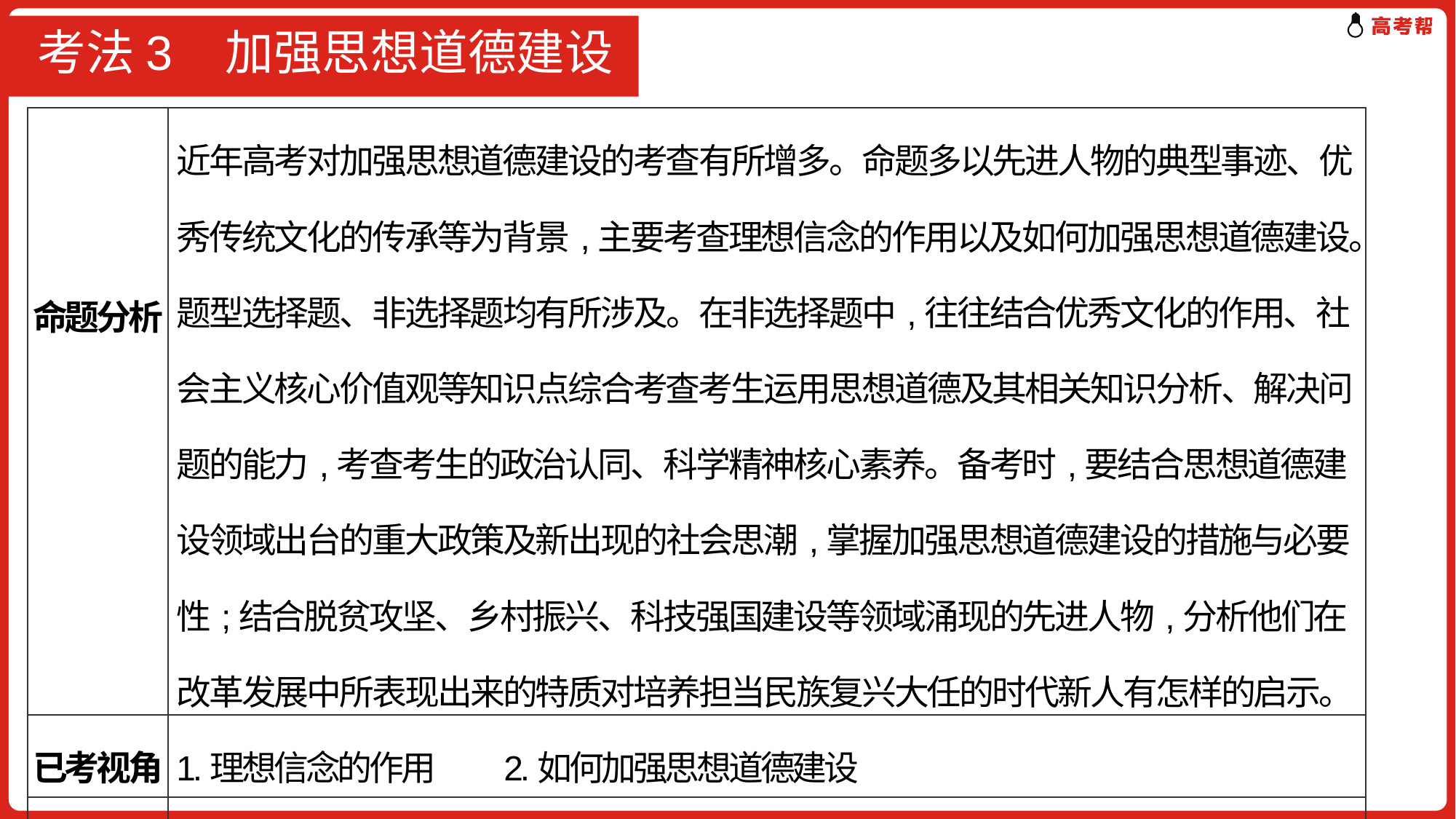

# 考法3   加强思想道德建设
| 命题分析 | 近年高考对加强思想道德建设的考查有所增多。命题多以先进人物的典型事迹、优秀传统文化的传承等为背景,主要考查理想信念的作用以及如何加强思想道德建设。题型选择题、非选择题均有所涉及。在非选择题中,往往结合优秀文化的作用、社会主义核心价值观等知识点综合考查考生运用思想道德及其相关知识分析、解决问题的能力,考查考生的政治认同、科学精神核心素养。备考时,要结合思想道德建设领域出台的重大政策及新出现的社会思潮,掌握加强思想道德建设的措施与必要性;结合脱贫攻坚、乡村振兴、科技强国建设等领域涌现的先进人物,分析他们在改革发展中所表现出来的特质对培养担当民族复兴大任的时代新人有怎样的启示。 |
| --- | --- |
| 已考视角 | 1.理想信念的作用 2.如何加强思想道德建设 |
| 预测视角 | 如何加强思想道德建设 |